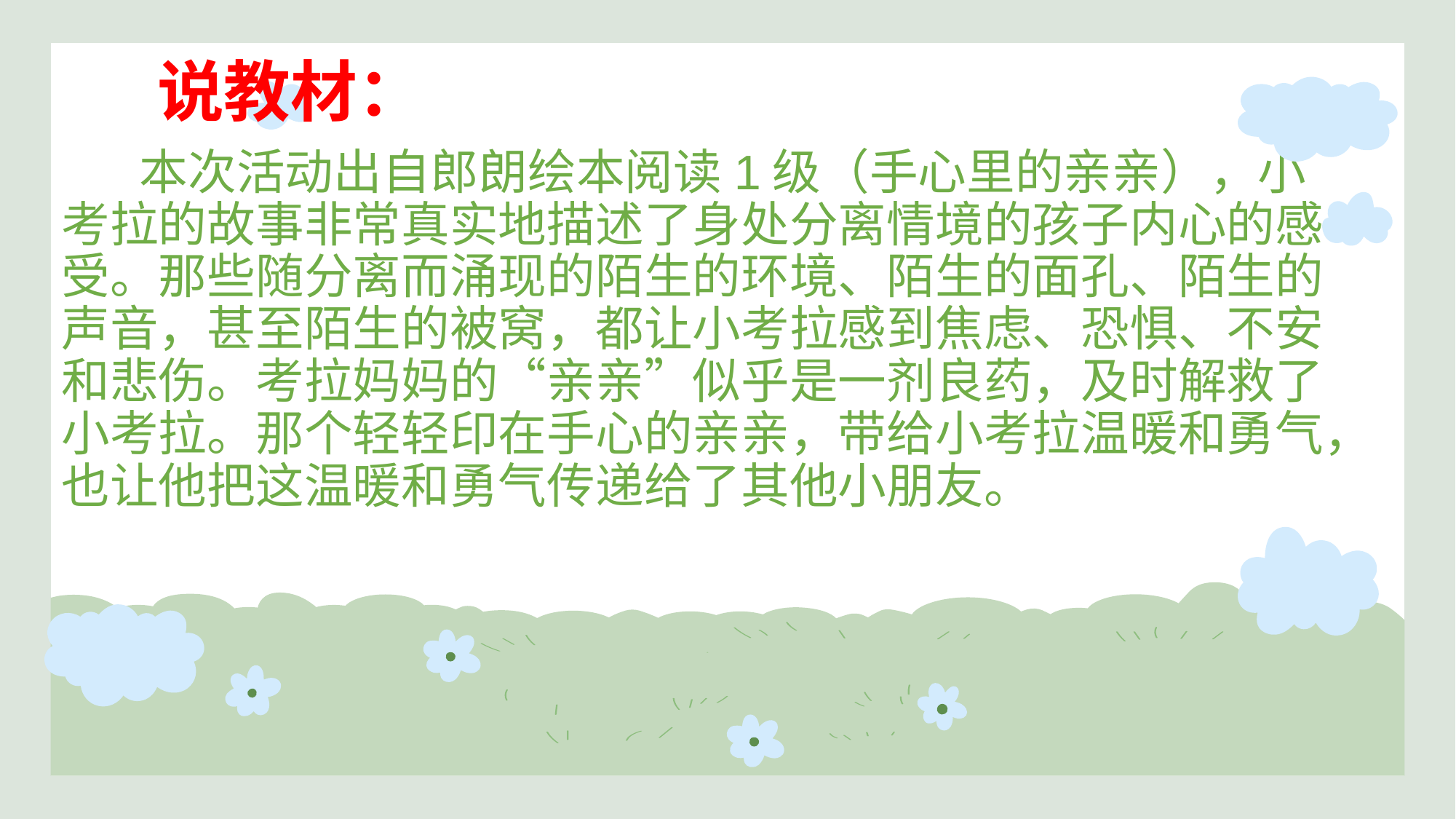

说教材：

        本次活动出自郎朗绘本阅读1级（手心里的亲亲），小考拉的故事非常真实地描述了身处分离情境的孩子内心的感受。那些随分离而涌现的陌生的环境、陌生的面孔、陌生的声音，甚至陌生的被窝，都让小考拉感到焦虑、恐惧、不安和悲伤。考拉妈妈的“亲亲”似乎是一剂良药，及时解救了小考拉。那个轻轻印在手心的亲亲，带给小考拉温暖和勇气，也让他把这温暖和勇气传递给了其他小朋友。